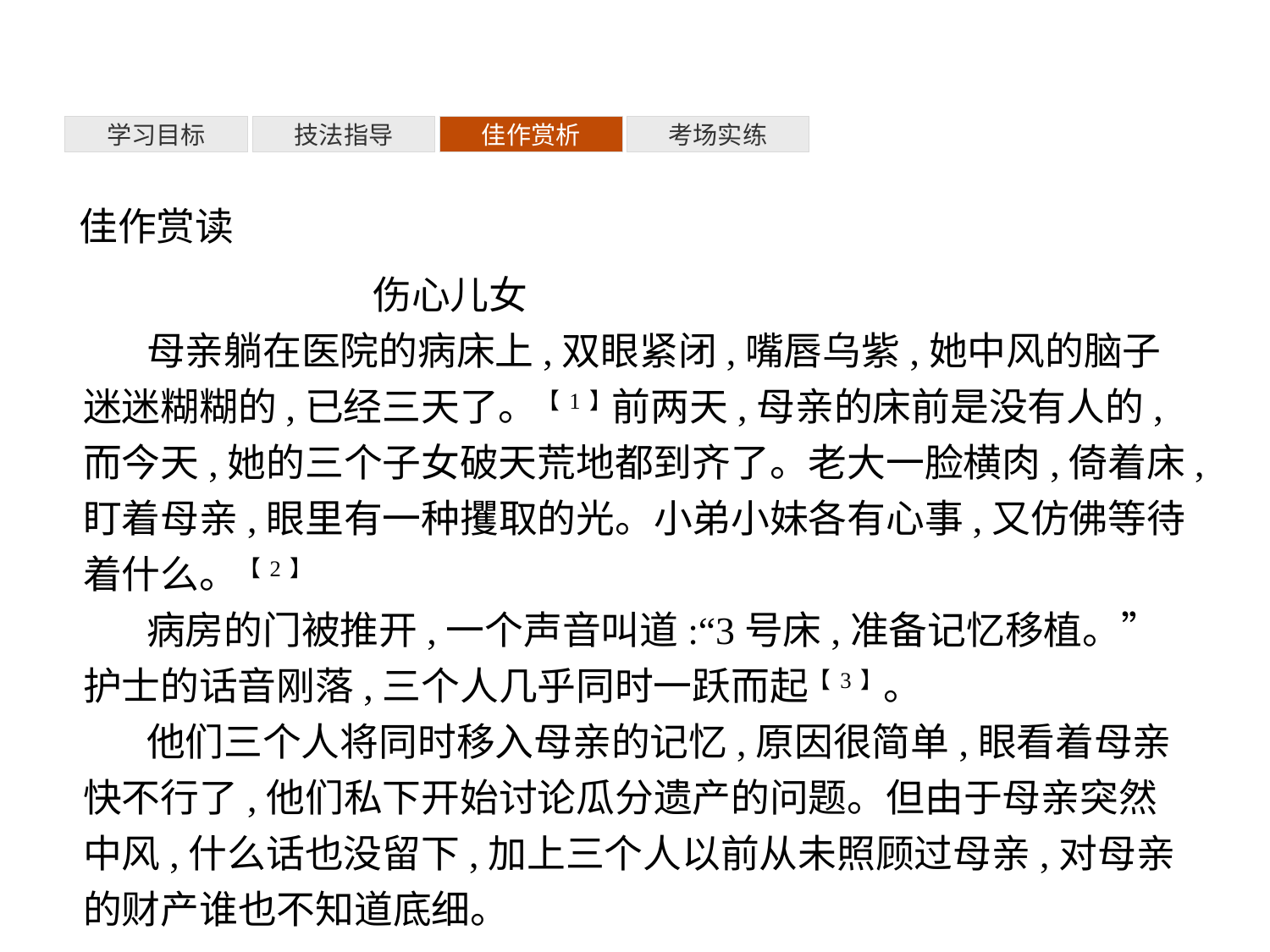

考场实练
佳作赏析
技法指导
学习目标
佳作赏读
                         伤心儿女
母亲躺在医院的病床上,双眼紧闭,嘴唇乌紫,她中风的脑子迷迷糊糊的,已经三天了。【1】前两天,母亲的床前是没有人的,而今天,她的三个子女破天荒地都到齐了。老大一脸横肉,倚着床,盯着母亲,眼里有一种攫取的光。小弟小妹各有心事,又仿佛等待着什么。【2】
病房的门被推开,一个声音叫道:“3号床,准备记忆移植。”护士的话音刚落,三个人几乎同时一跃而起【3】。
他们三个人将同时移入母亲的记忆,原因很简单,眼看着母亲快不行了,他们私下开始讨论瓜分遗产的问题。但由于母亲突然中风,什么话也没留下,加上三个人以前从未照顾过母亲,对母亲的财产谁也不知道底细。